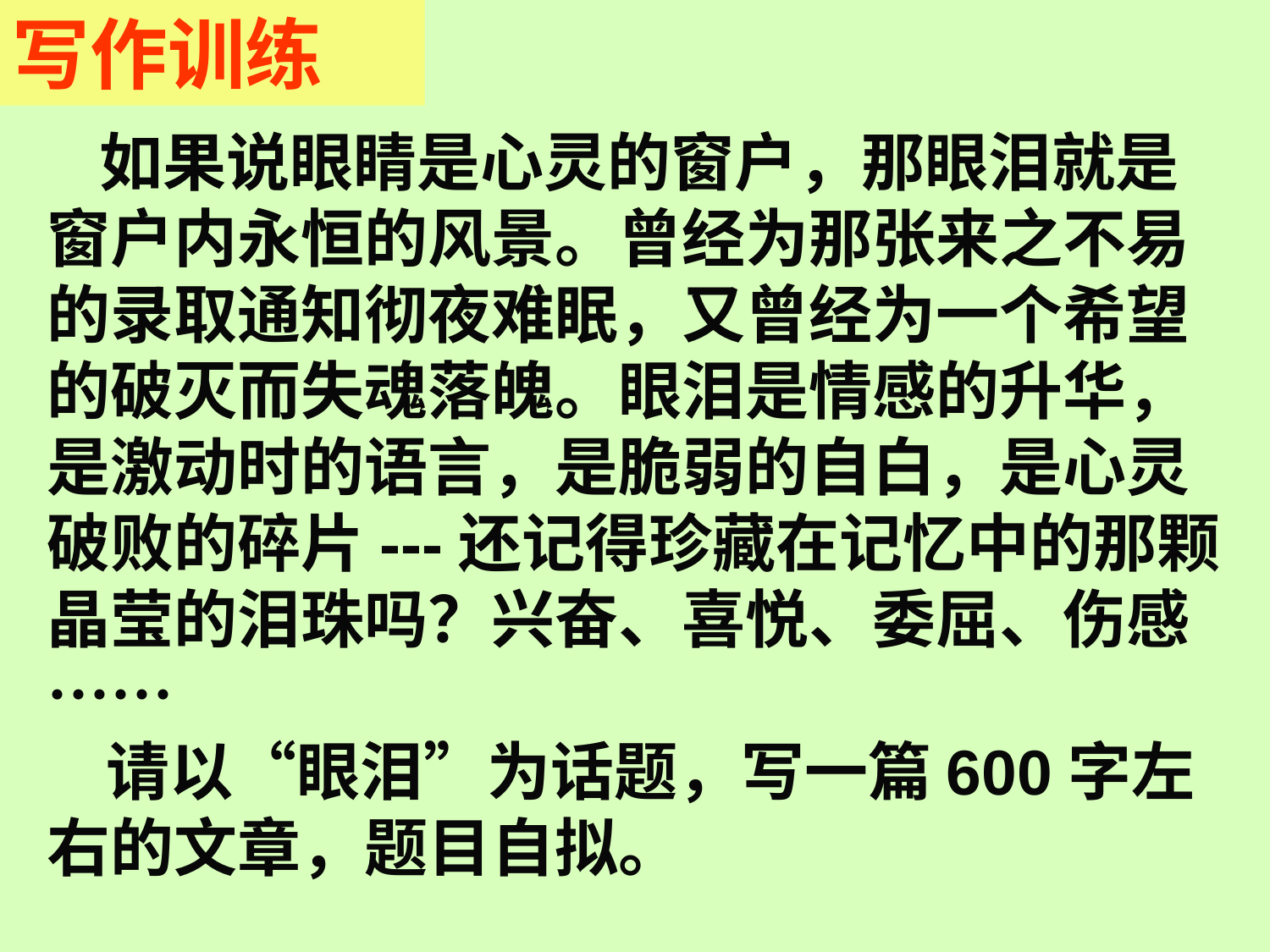

写作训练
   如果说眼睛是心灵的窗户，那眼泪就是窗户内永恒的风景。曾经为那张来之不易的录取通知彻夜难眠，又曾经为一个希望的破灭而失魂落魄。眼泪是情感的升华，是激动时的语言，是脆弱的自白，是心灵破败的碎片---还记得珍藏在记忆中的那颗晶莹的泪珠吗？兴奋、喜悦、委屈、伤感……
   请以“眼泪”为话题，写一篇600字左右的文章，题目自拟。